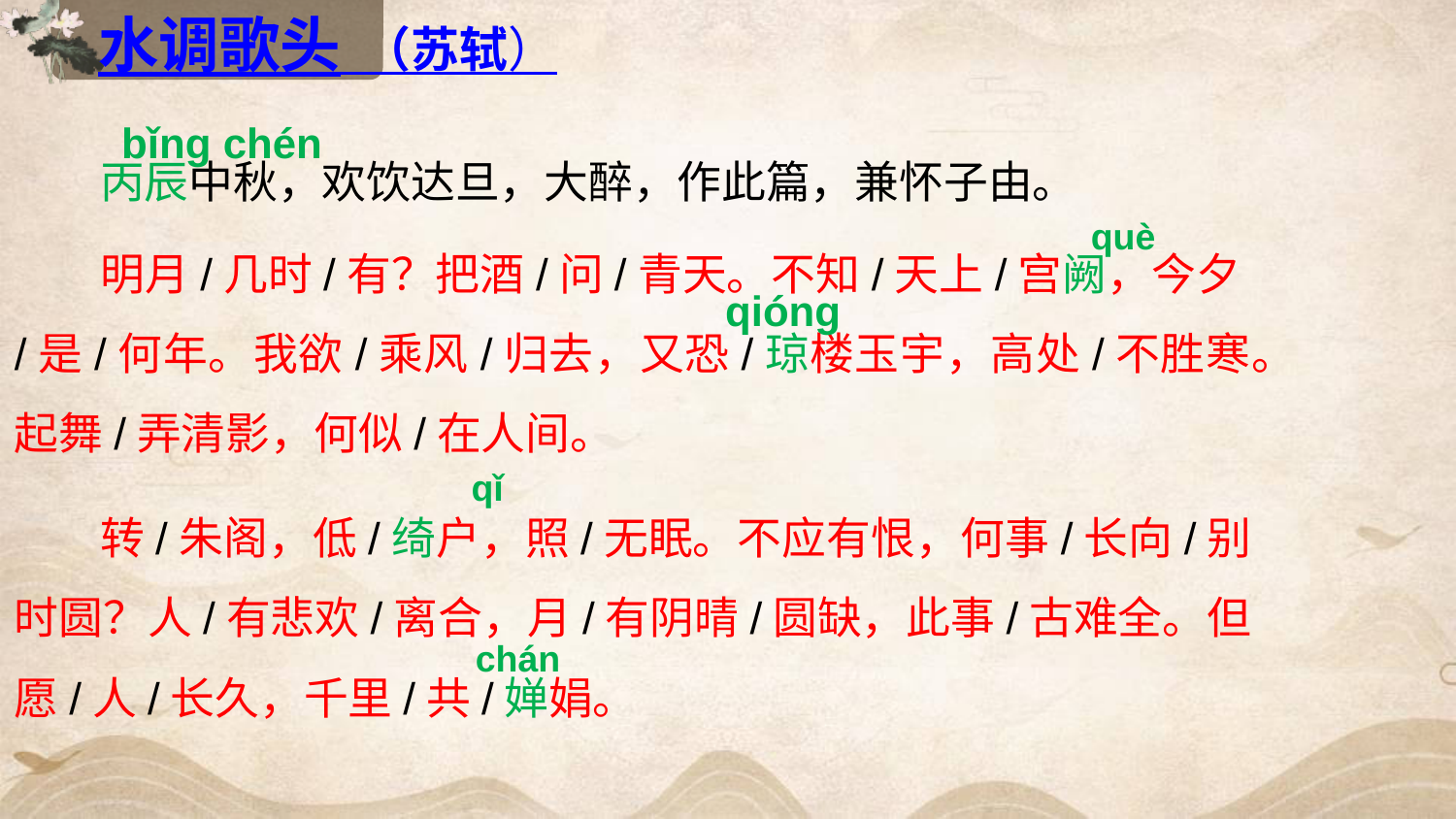

水调歌头  （苏轼）
   bǐng chén
丙辰中秋，欢饮达旦，大醉，作此篇，兼怀子由。
明月/几时/有？把酒/问/青天。不知/天上/宫阙，今夕/是/何年。我欲/乘风/归去，又恐/琼楼玉宇，高处/不胜寒。起舞/弄清影，何似/在人间。
转/朱阁，低/绮户，照/无眠。不应有恨，何事/长向/别时圆？人/有悲欢/离合，月/有阴晴/圆缺，此事/古难全。但愿/人/长久，千里/共/婵娟。
què
qióng
qǐ
chán